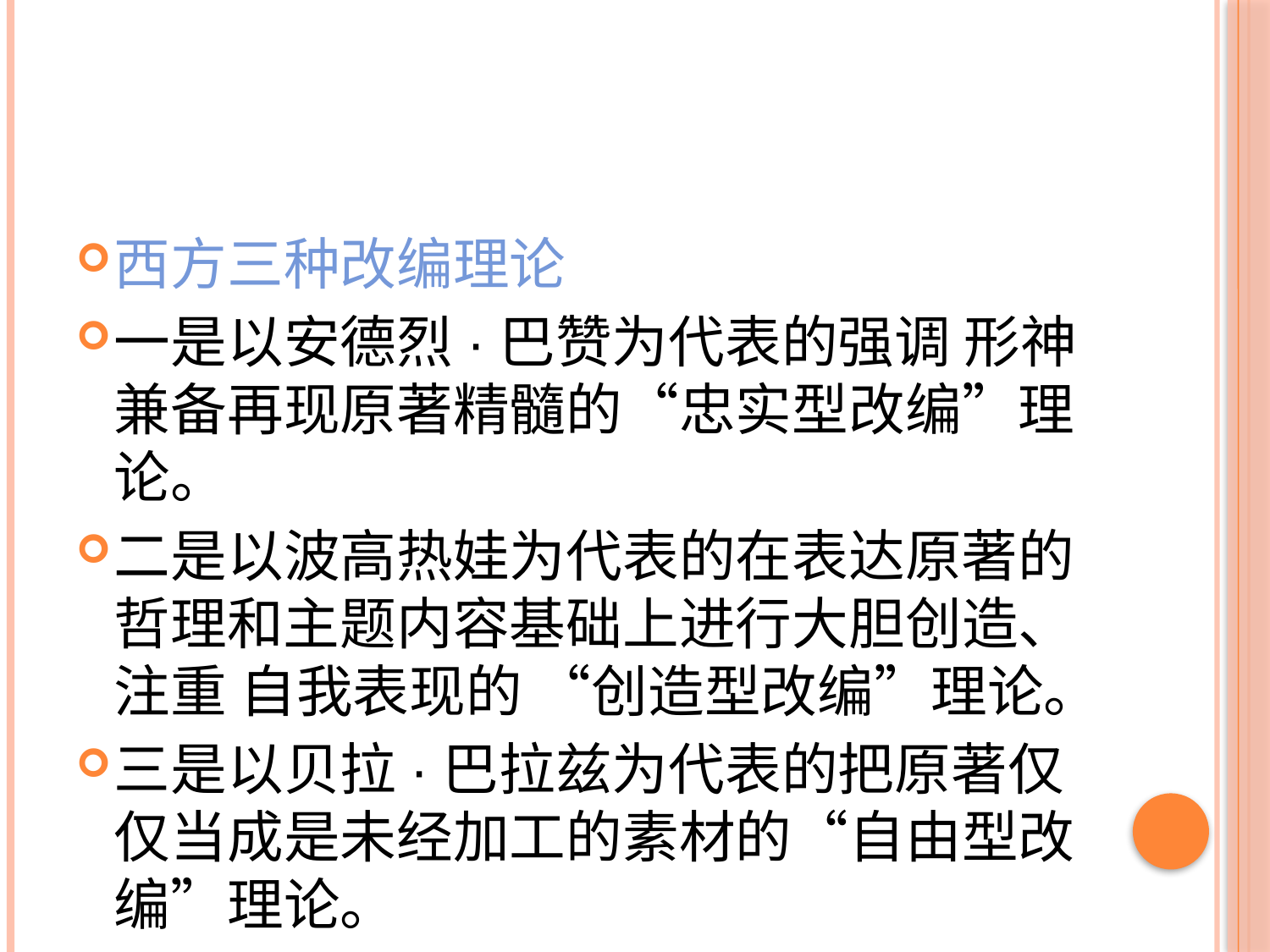

#
西方三种改编理论
一是以安德烈·巴赞为代表的强调 形神兼备再现原著精髓的“忠实型改编”理论。
二是以波高热娃为代表的在表达原著的哲理和主题内容基础上进行大胆创造、注重 自我表现的 “创造型改编”理论。
三是以贝拉·巴拉兹为代表的把原著仅仅当成是未经加工的素材的“自由型改编”理论。